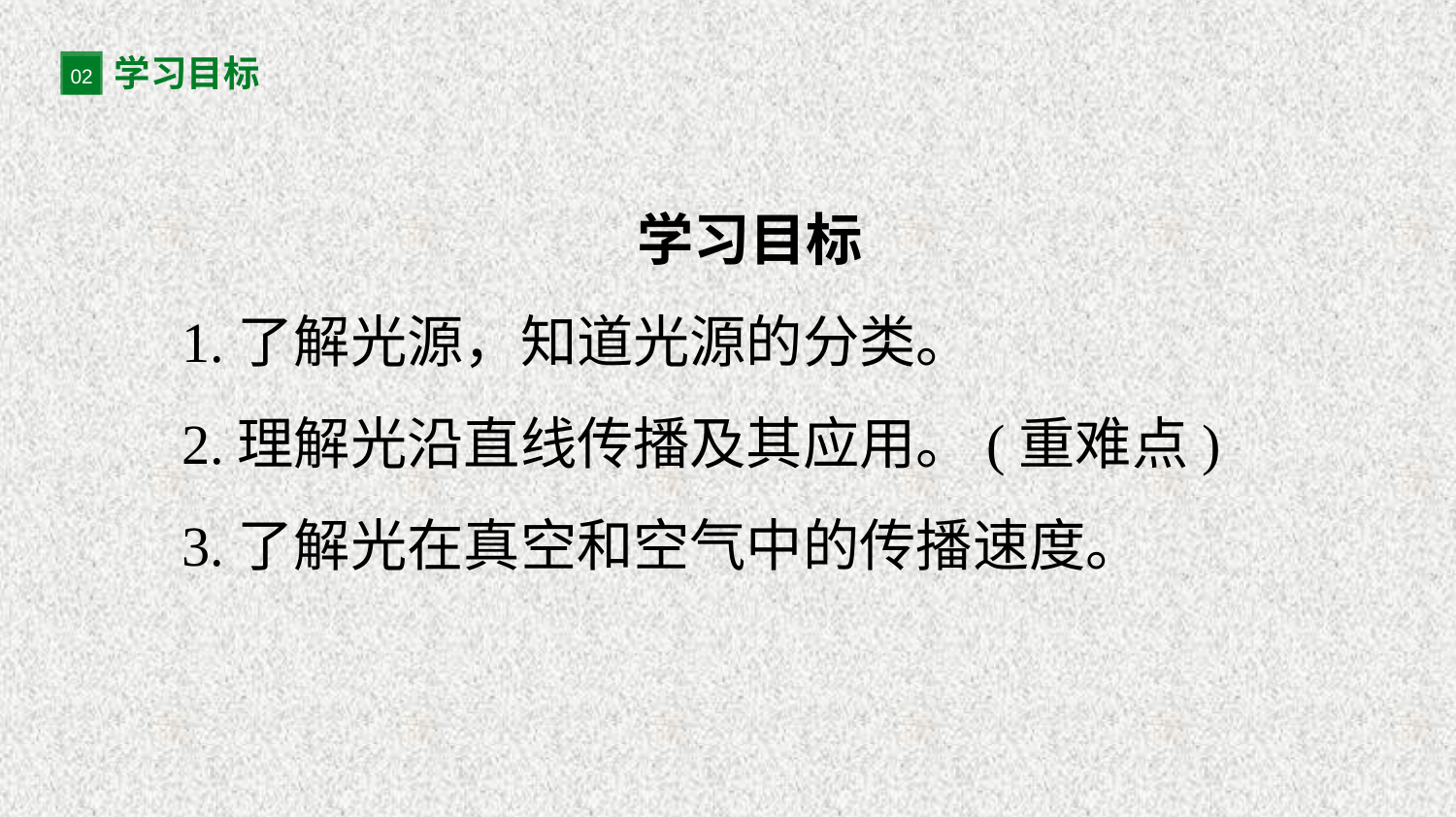

学习目标

02
                            学习目标
1.了解光源，知道光源的分类。
2.理解光沿直线传播及其应用。(重难点)
3.了解光在真空和空气中的传播速度。